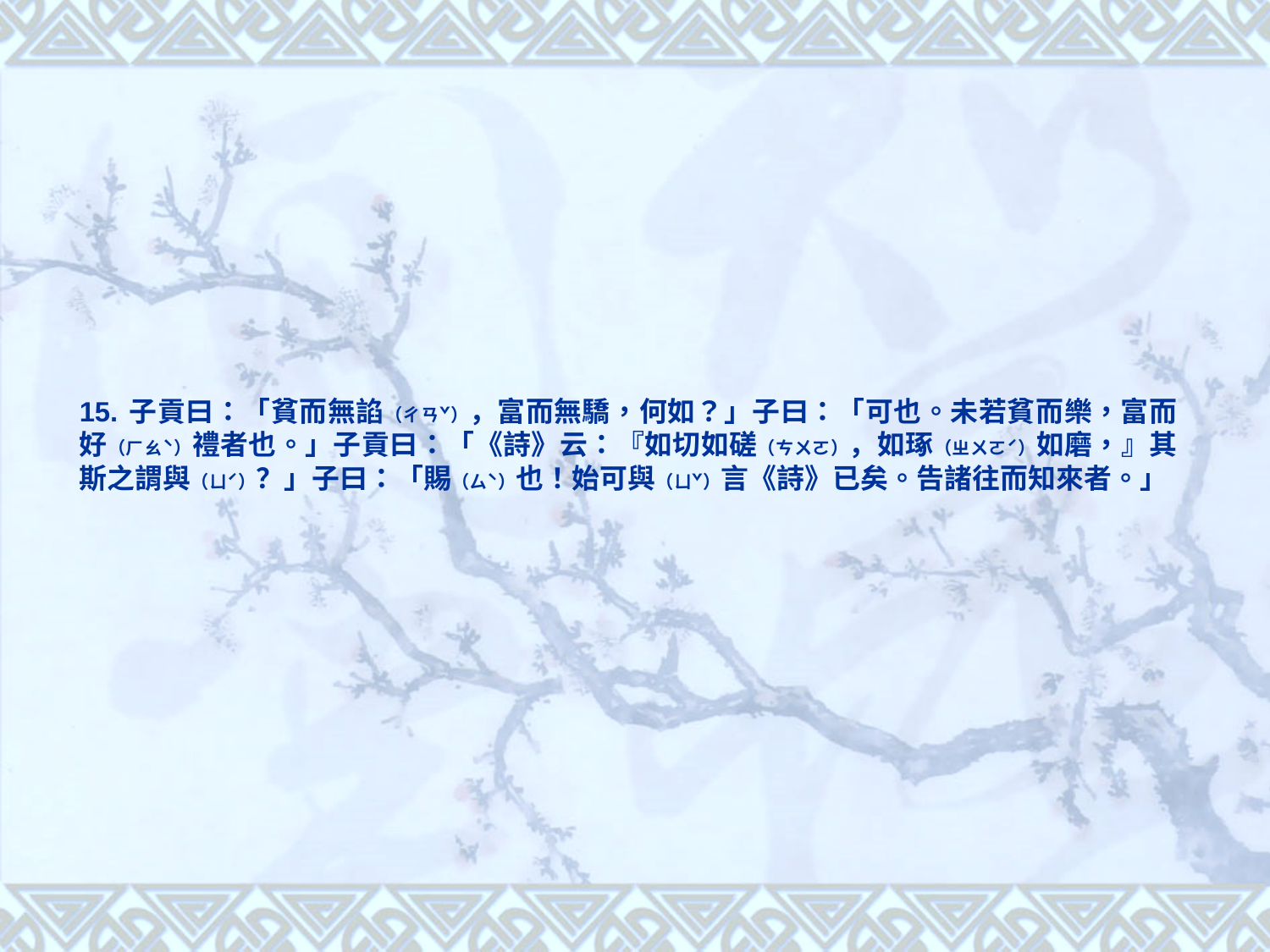

# 15. 子貢曰：「貧而無諂（ㄔㄢˇ），富而無驕，何如？」子曰：「可也。未若貧而樂，富而好（ㄏㄠˋ）禮者也。」子貢曰：「《詩》云：『如切如磋（ㄘㄨㄛ），如琢（ㄓㄨㄛˊ）如磨，』其斯之謂與（ㄩˊ）？」子曰：「賜（ㄙˋ）也！始可與（ㄩˇ）言《詩》已矣。告諸往而知來者。」